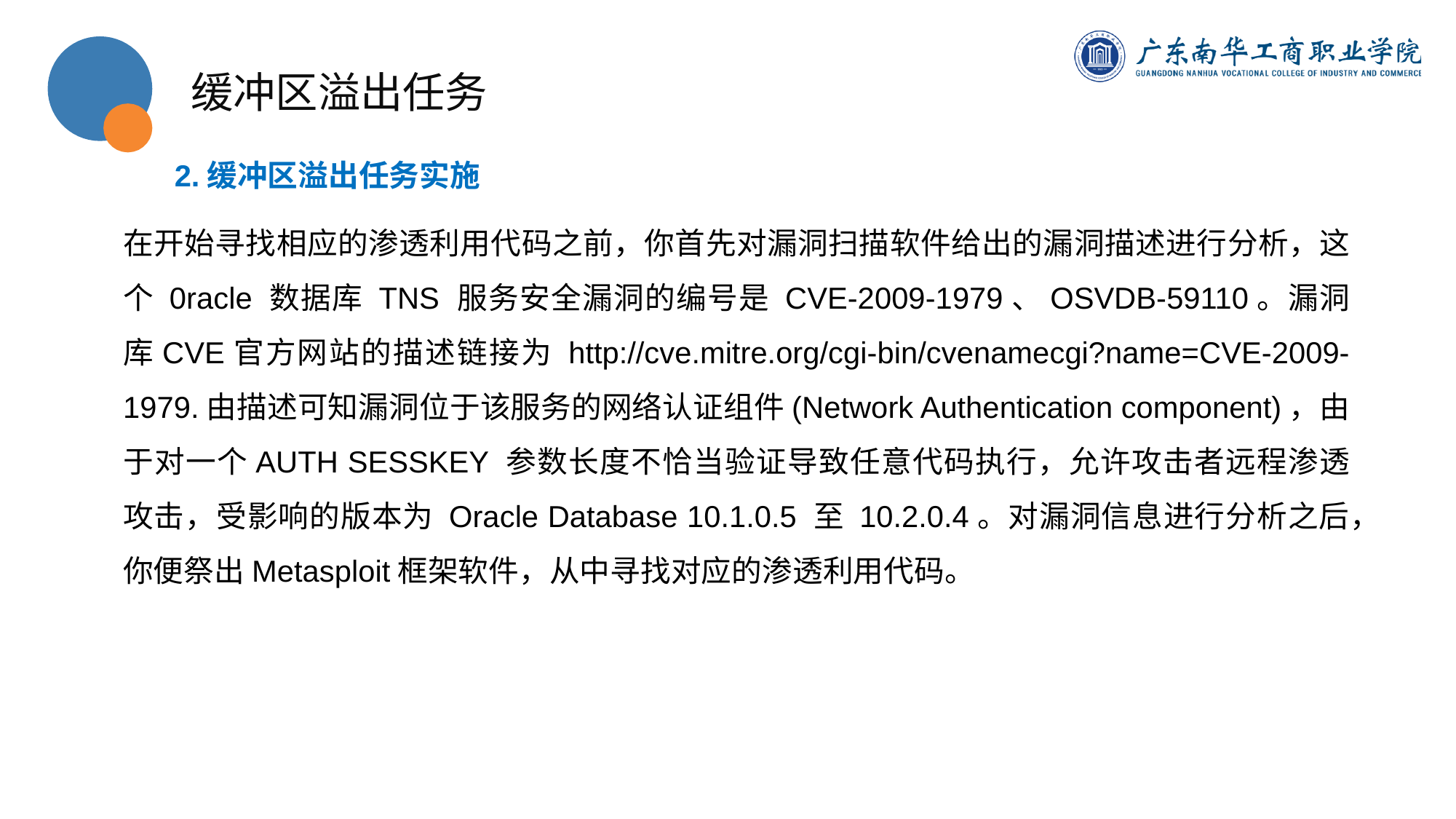

缓冲区溢出任务

2.缓冲区溢出任务实施
在开始寻找相应的渗透利用代码之前，你首先对漏洞扫描软件给出的漏洞描述进行分析，这个 0racle 数据库 TNS 服务安全漏洞的编号是 CVE-2009-1979、OSVDB-59110。漏洞库CVE官方网站的描述链接为 http://cve.mitre.org/cgi-bin/cvenamecgi?name=CVE-2009-1979.由描述可知漏洞位于该服务的网络认证组件(Network Authentication component)，由于对一个AUTH SESSKEY 参数长度不恰当验证导致任意代码执行，允许攻击者远程渗透攻击，受影响的版本为 Oracle Database 10.1.0.5 至 10.2.0.4。对漏洞信息进行分析之后，你便祭出Metasploit框架软件，从中寻找对应的渗透利用代码。